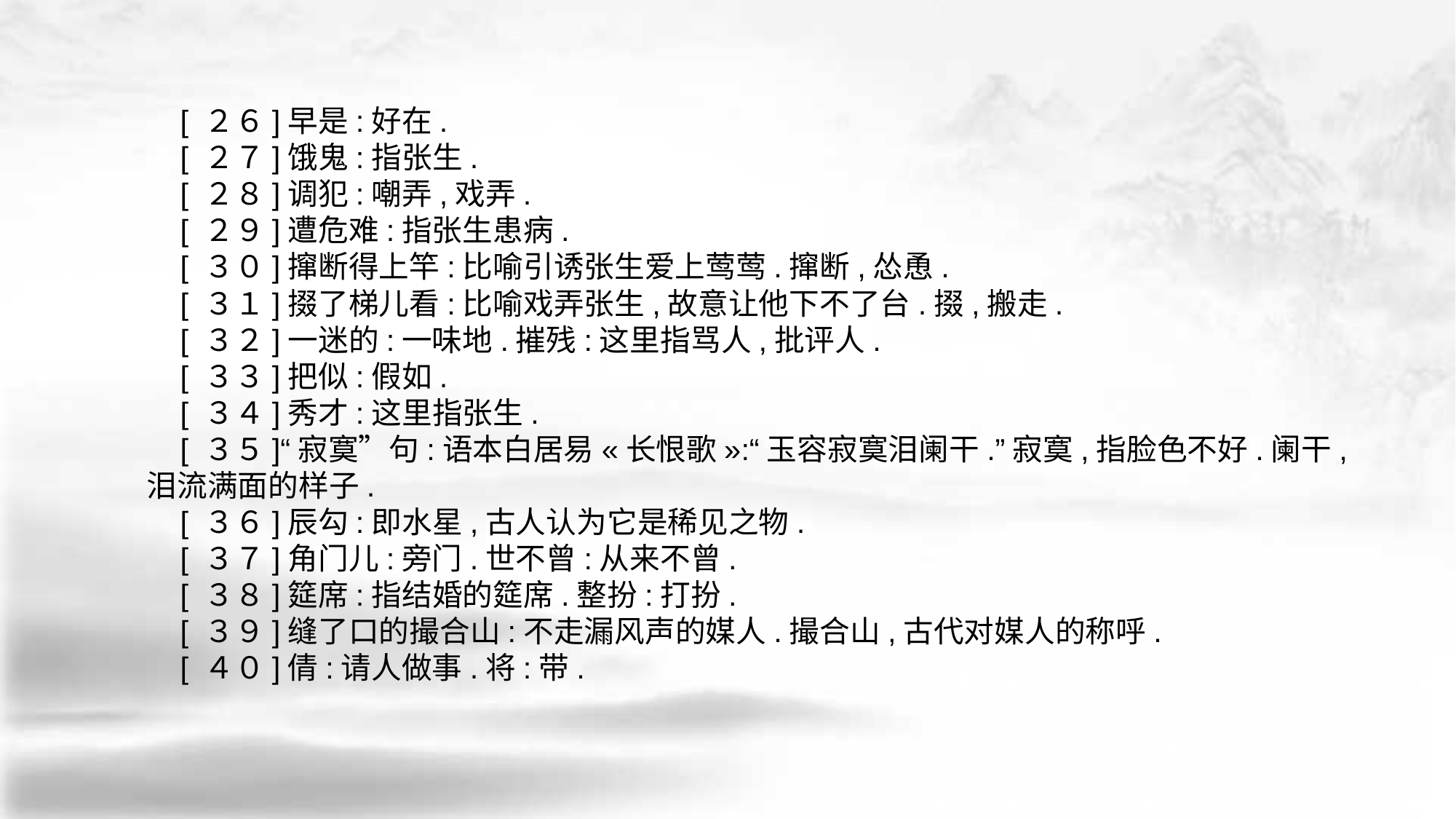

[ ２６]早是:好在.
    [ ２７]饿鬼:指张生.
    [ ２８]调犯:嘲弄,戏弄.
    [ ２９]遭危难:指张生患病.
    [ ３０]撺断得上竿:比喻引诱张生爱上莺莺.撺断,怂恿.
    [ ３１]掇了梯儿看:比喻戏弄张生,故意让他下不了台.掇,搬走.
    [ ３２]一迷的:一味地.摧残:这里指骂人,批评人.
    [ ３３]把似:假如.
    [ ３４]秀才:这里指张生.
    [ ３５]“寂寞”句:语本白居易«长恨歌»:“玉容寂寞泪阑干.”寂寞,指脸色不好.阑干, 泪流满面的样子.
    [ ３６]辰勾:即水星,古人认为它是稀见之物.
    [ ３７]角门儿:旁门.世不曾:从来不曾.
    [ ３８]筵席:指结婚的筵席.整扮:打扮.
    [ ３９]缝了口的撮合山:不走漏风声的媒人.撮合山,古代对媒人的称呼.
    [ ４０]倩:请人做事.将:带.